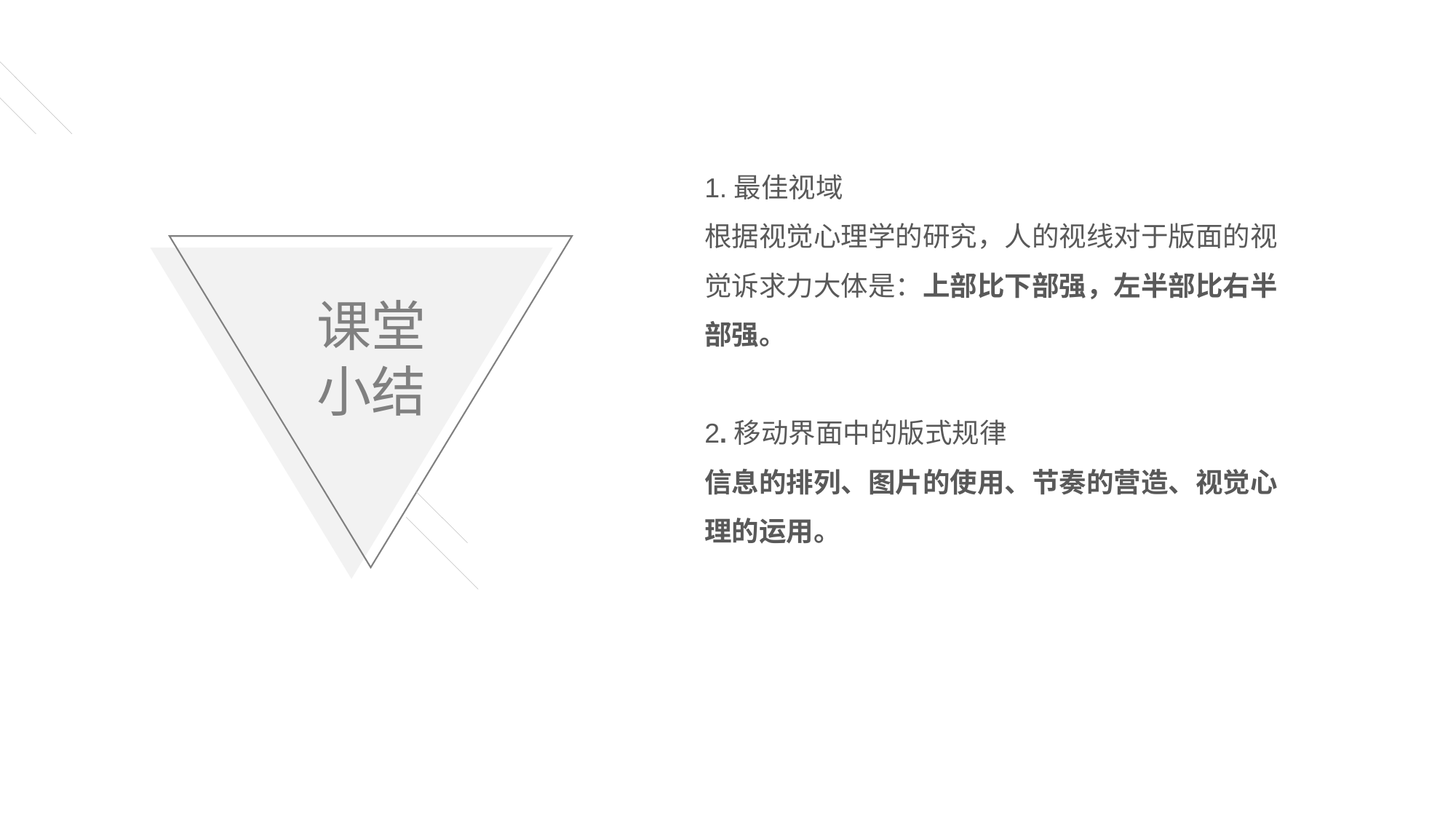

1.最佳视域
根据视觉心理学的研究，人的视线对于版面的视觉诉求力大体是：上部比下部强，左半部比右半部强。

2.移动界面中的版式规律
信息的排列、图片的使用、节奏的营造、视觉心理的运用。

课堂
小结